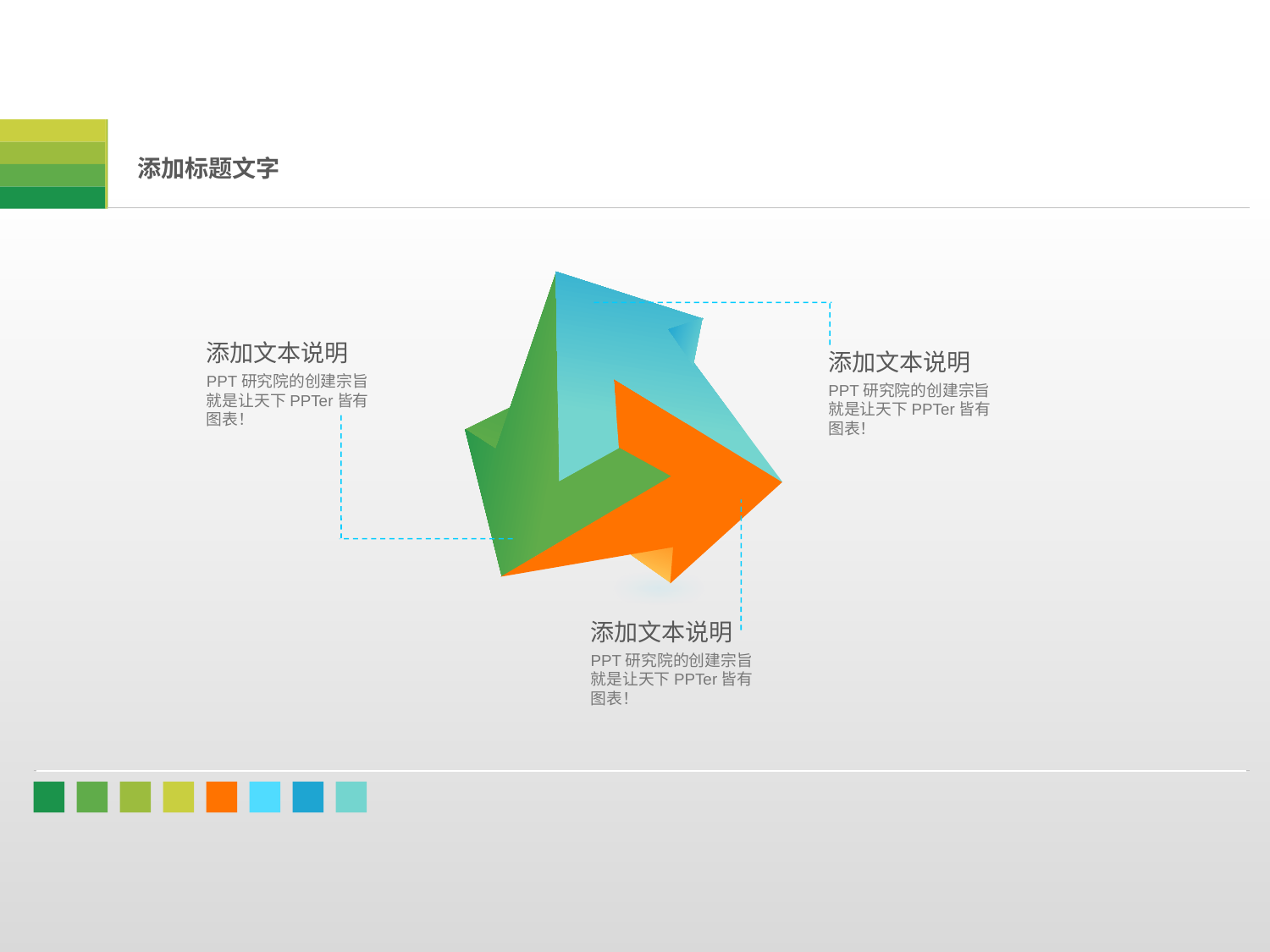

添加标题文字

添加文本说明
PPT研究院的创建宗旨就是让天下PPTer皆有图表！
添加文本说明
PPT研究院的创建宗旨就是让天下PPTer皆有图表！

添加文本说明
PPT研究院的创建宗旨就是让天下PPTer皆有图表！